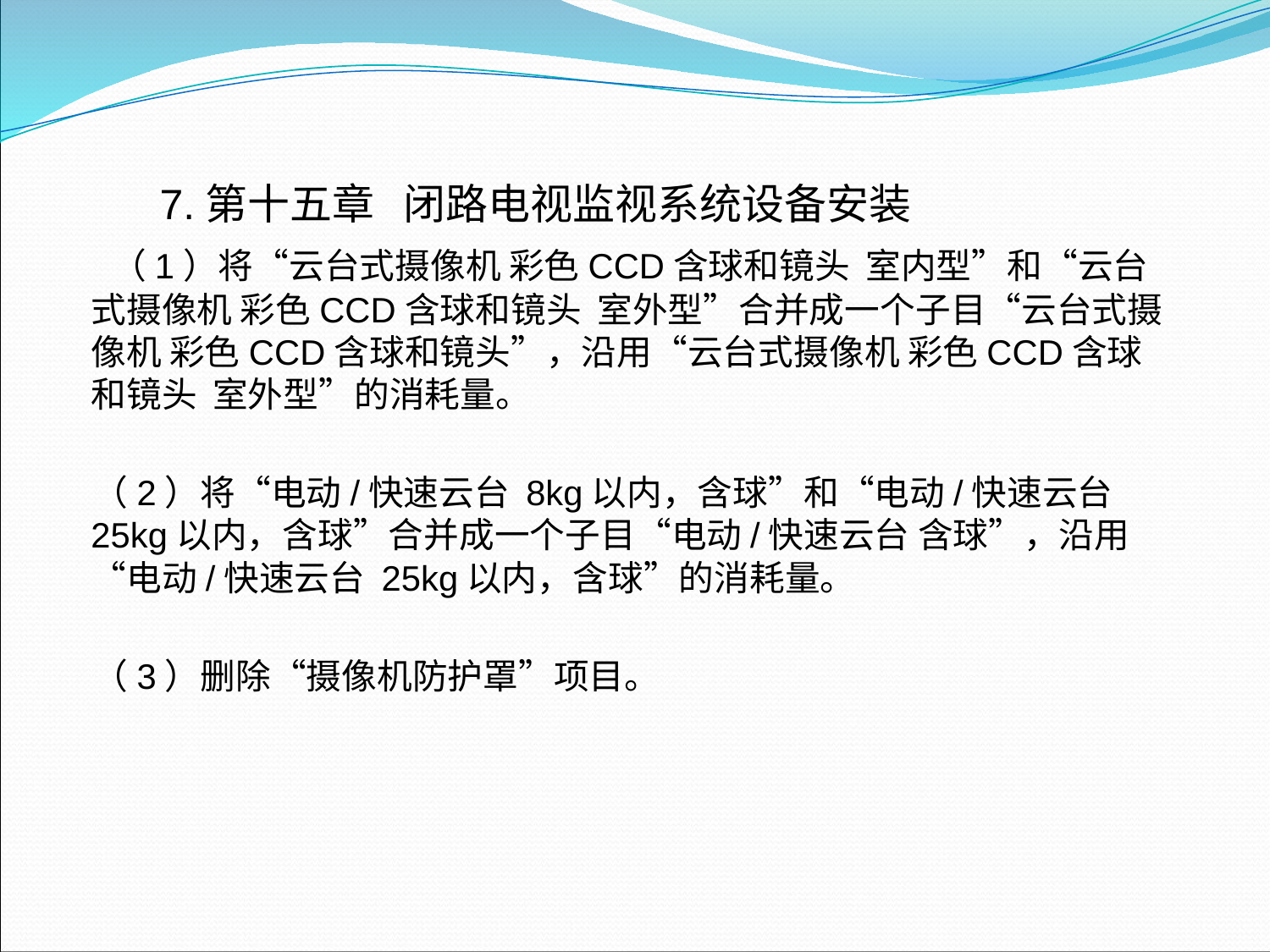

7.第十五章   闭路电视监视系统设备安装
     （1）将“云台式摄像机 彩色CCD含球和镜头  室内型”和“云台式摄像机 彩色CCD含球和镜头  室外型”合并成一个子目“云台式摄像机 彩色CCD含球和镜头”，沿用“云台式摄像机 彩色CCD含球和镜头  室外型”的消耗量。

    （2）将“电动/快速云台 8kg以内，含球”和“电动/快速云台 25kg以内，含球”合并成一个子目“电动/快速云台 含球”，沿用“电动/快速云台 25kg以内，含球”的消耗量。

    （3）删除“摄像机防护罩”项目。